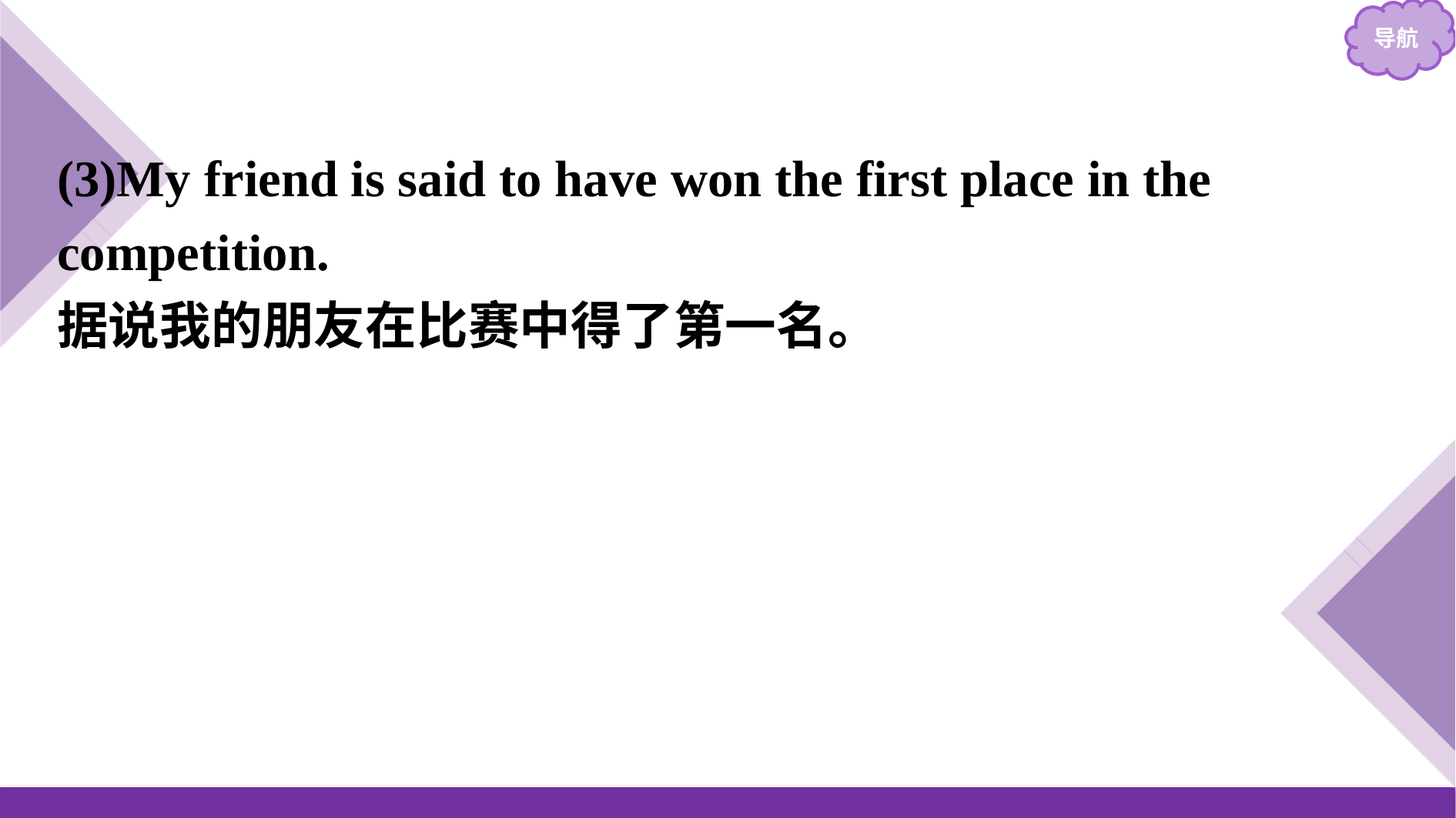

(3)My friend is said to have won the first place in the competition.
据说我的朋友在比赛中得了第一名。